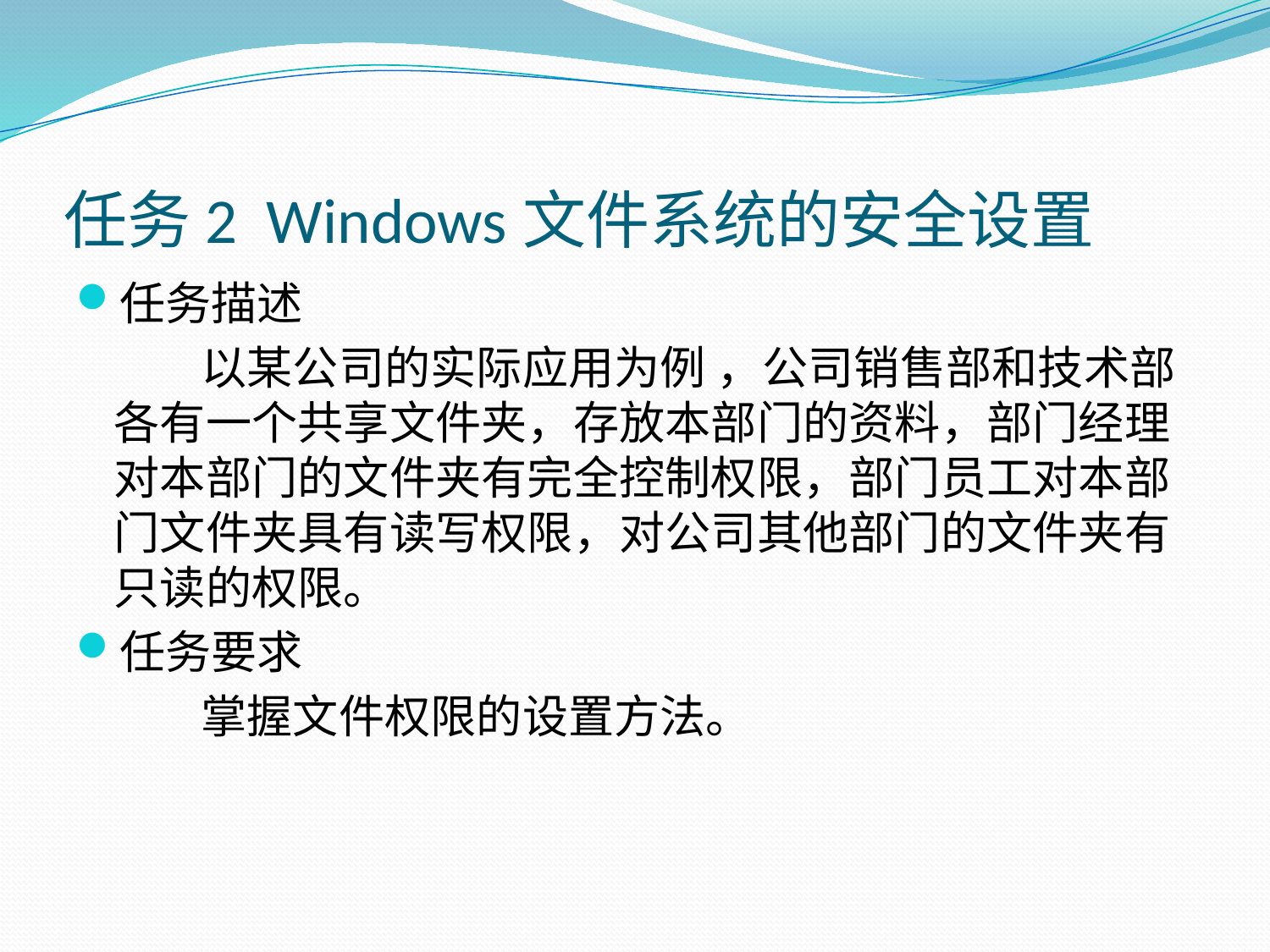

# 任务2  Windows文件系统的安全设置
任务描述
           以某公司的实际应用为例 ，公司销售部和技术部各有一个共享文件夹，存放本部门的资料，部门经理对本部门的文件夹有完全控制权限，部门员工对本部门文件夹具有读写权限，对公司其他部门的文件夹有只读的权限。
任务要求
           掌握文件权限的设置方法。